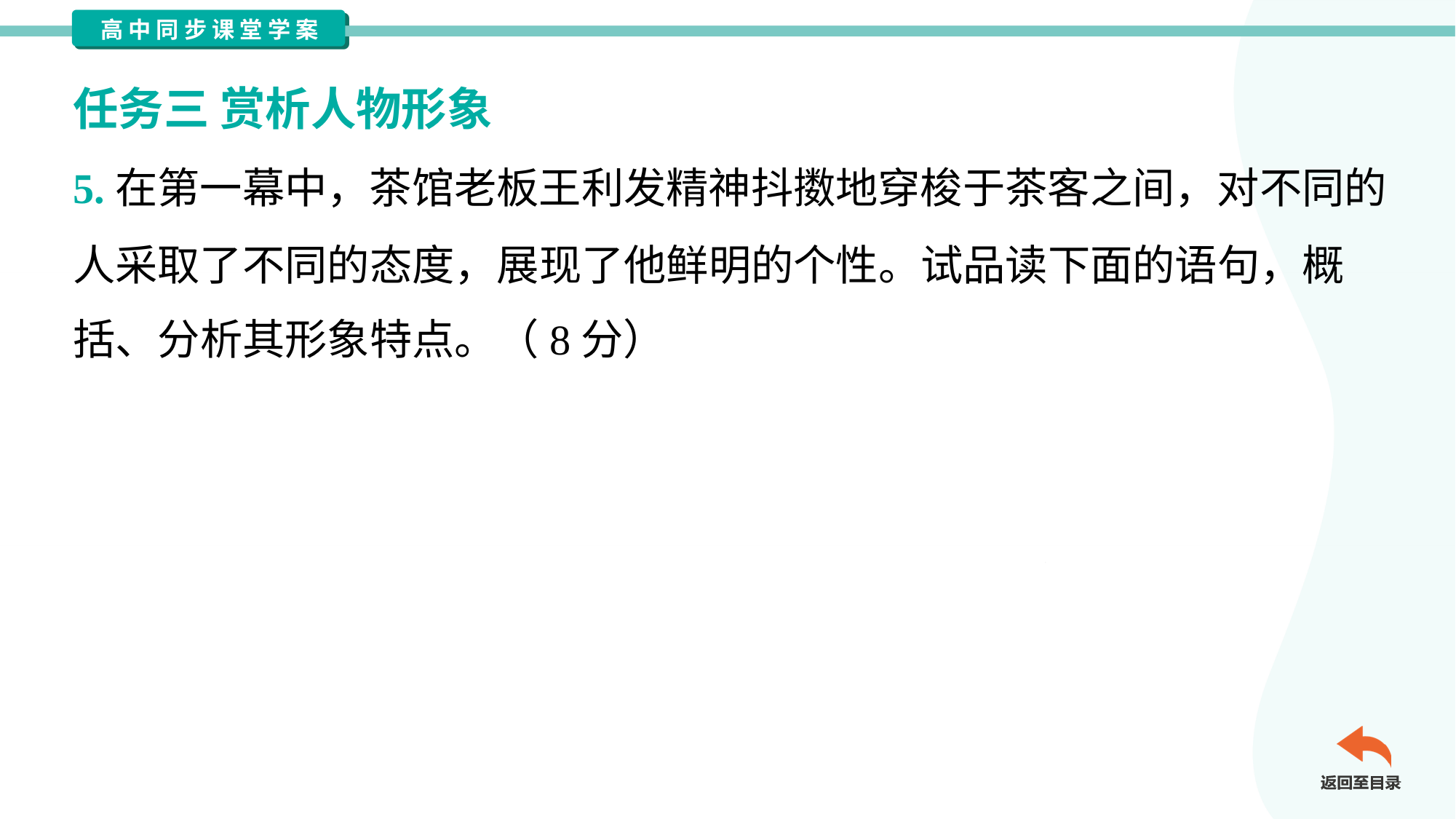

任务三 赏析人物形象
5.在第一幕中，茶馆老板王利发精神抖擞地穿梭于茶客之间，对不同的
人采取了不同的态度，展现了他鲜明的个性。试品读下面的语句，概
括、分析其形象特点。（8分）